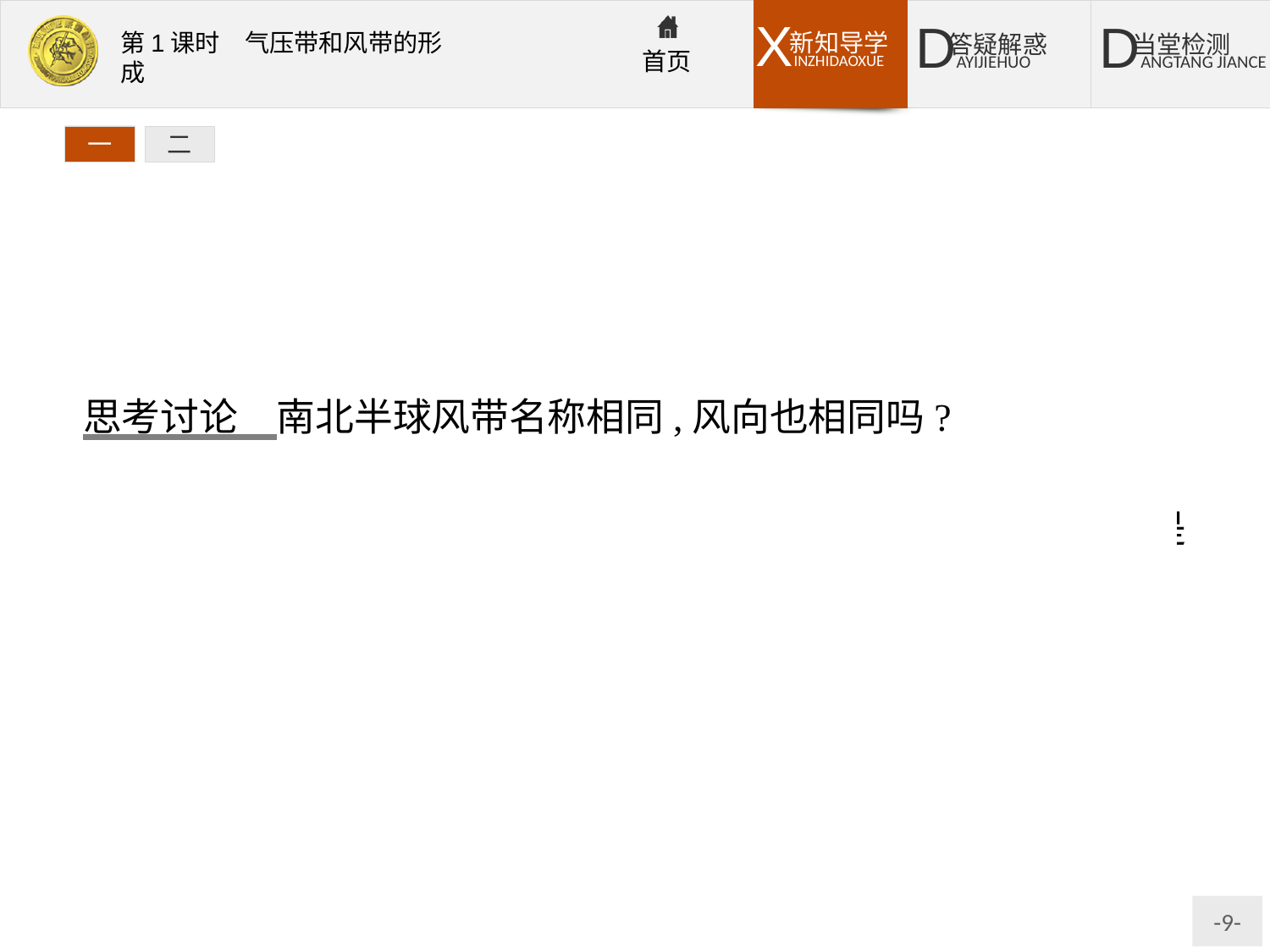

一
二
思考讨论　南北半球风带名称相同,风向也相同吗?
提示:不相同。信风带在北半球是东北风,在南半球是东南风;极地东风在北半球是东北风,在南半球是东南风;西风带在北半球是西南风,在南半球是西北风。